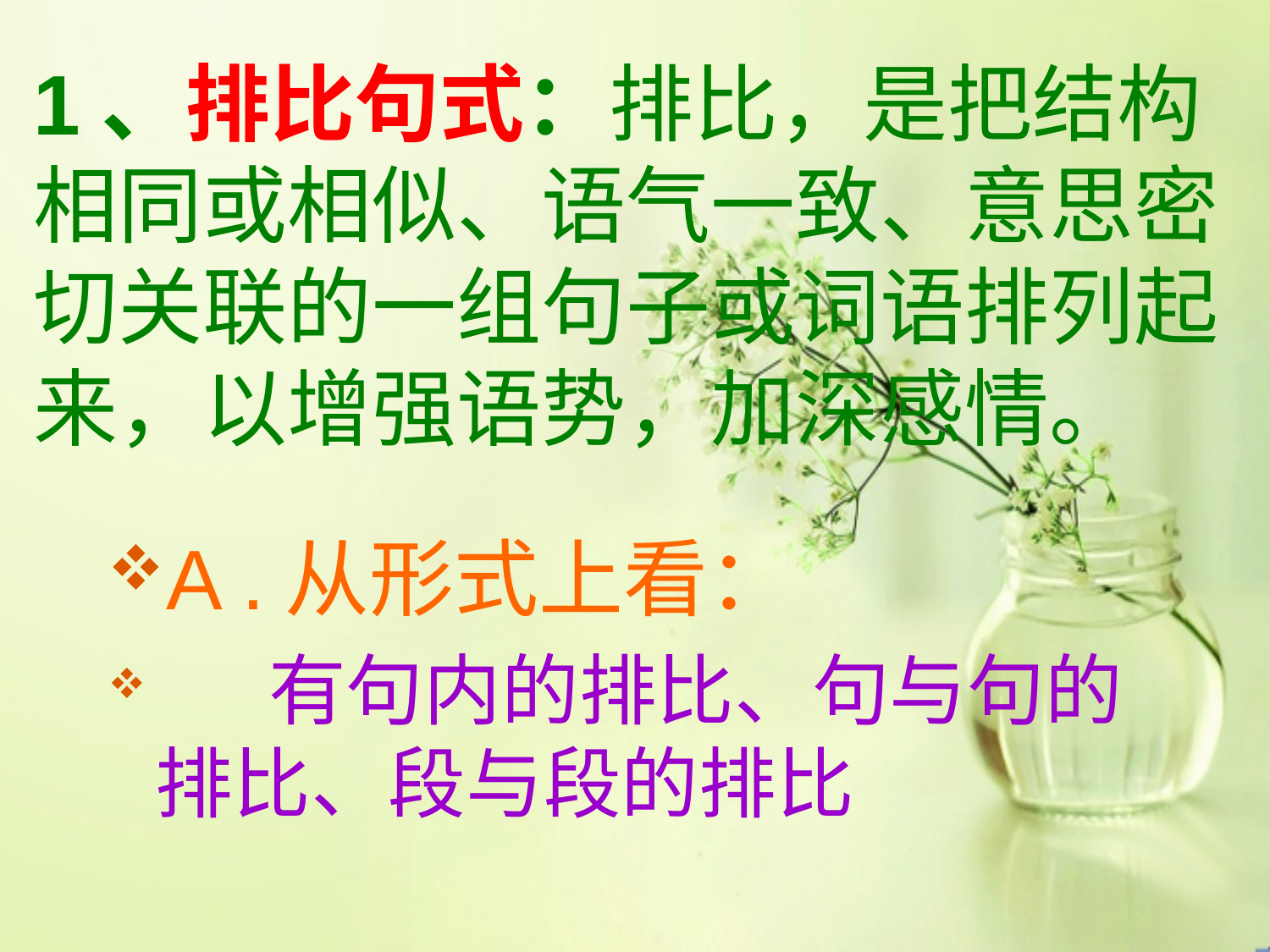

# 1、排比句式：排比，是把结构相同或相似、语气一致、意思密切关联的一组句子或词语排列起来，以增强语势，加深感情。
A .从形式上看：
　　有句内的排比、句与句的排比、段与段的排比